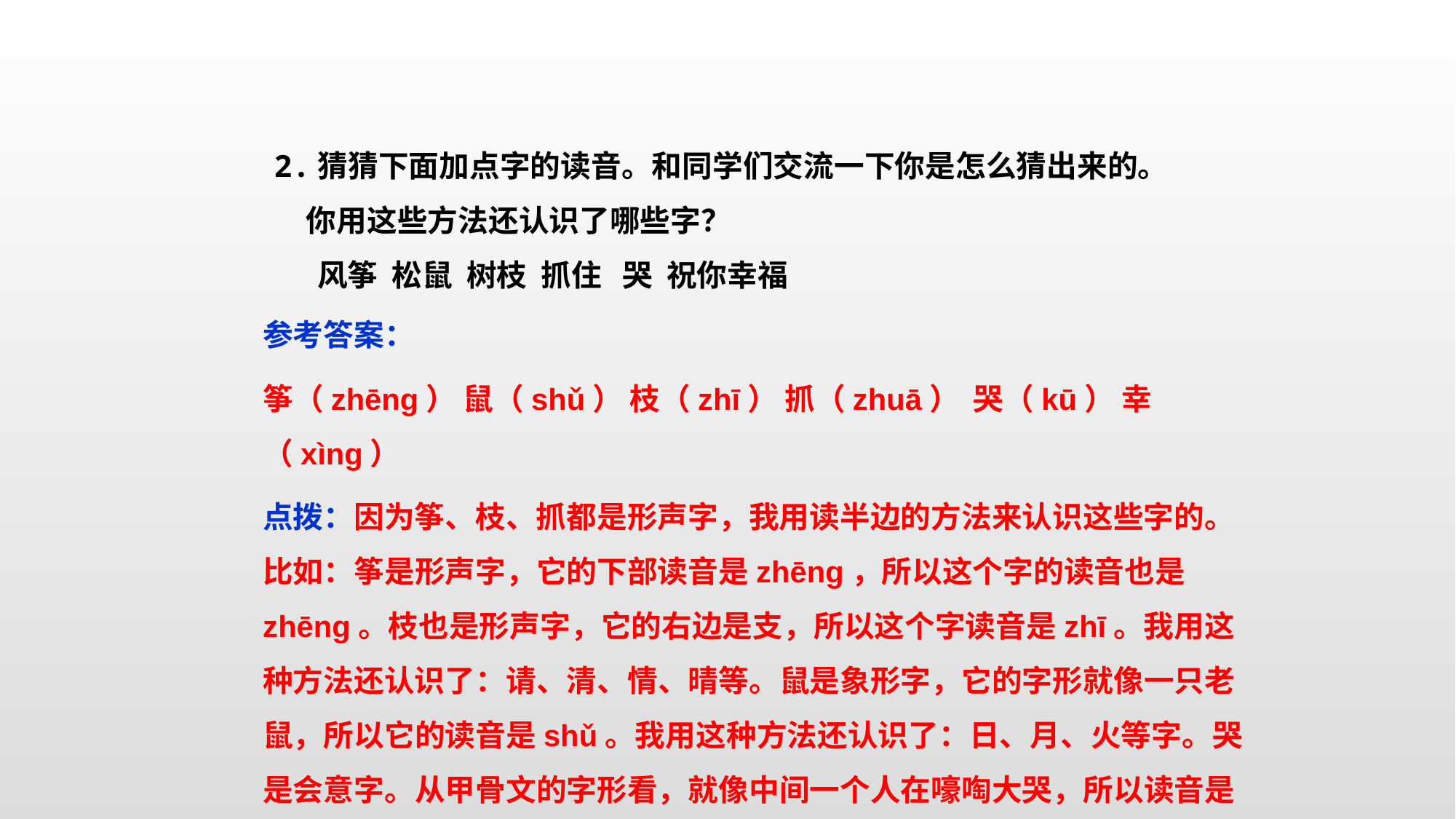

2.猜猜下面加点字的读音。和同学们交流一下你是怎么猜出来的。你用这些方法还认识了哪些字？
风筝  松鼠  树枝  抓住   哭  祝你幸福
参考答案：
筝（zhēng） 鼠（shǔ） 枝（zhī） 抓（zhuā）  哭（kū） 幸（xìng）
点拨：因为筝、枝、抓都是形声字，我用读半边的方法来认识这些字的。比如：筝是形声字，它的下部读音是zhēng，所以这个字的读音也是zhēng。枝也是形声字，它的右边是支，所以这个字读音是zhī。我用这种方法还认识了：请、清、情、晴等。鼠是象形字，它的字形就像一只老鼠，所以它的读音是shǔ。我用这种方法还认识了：日、月、火等字。哭是会意字。从甲骨文的字形看，就像中间一个人在嚎啕大哭，所以读音是kū。